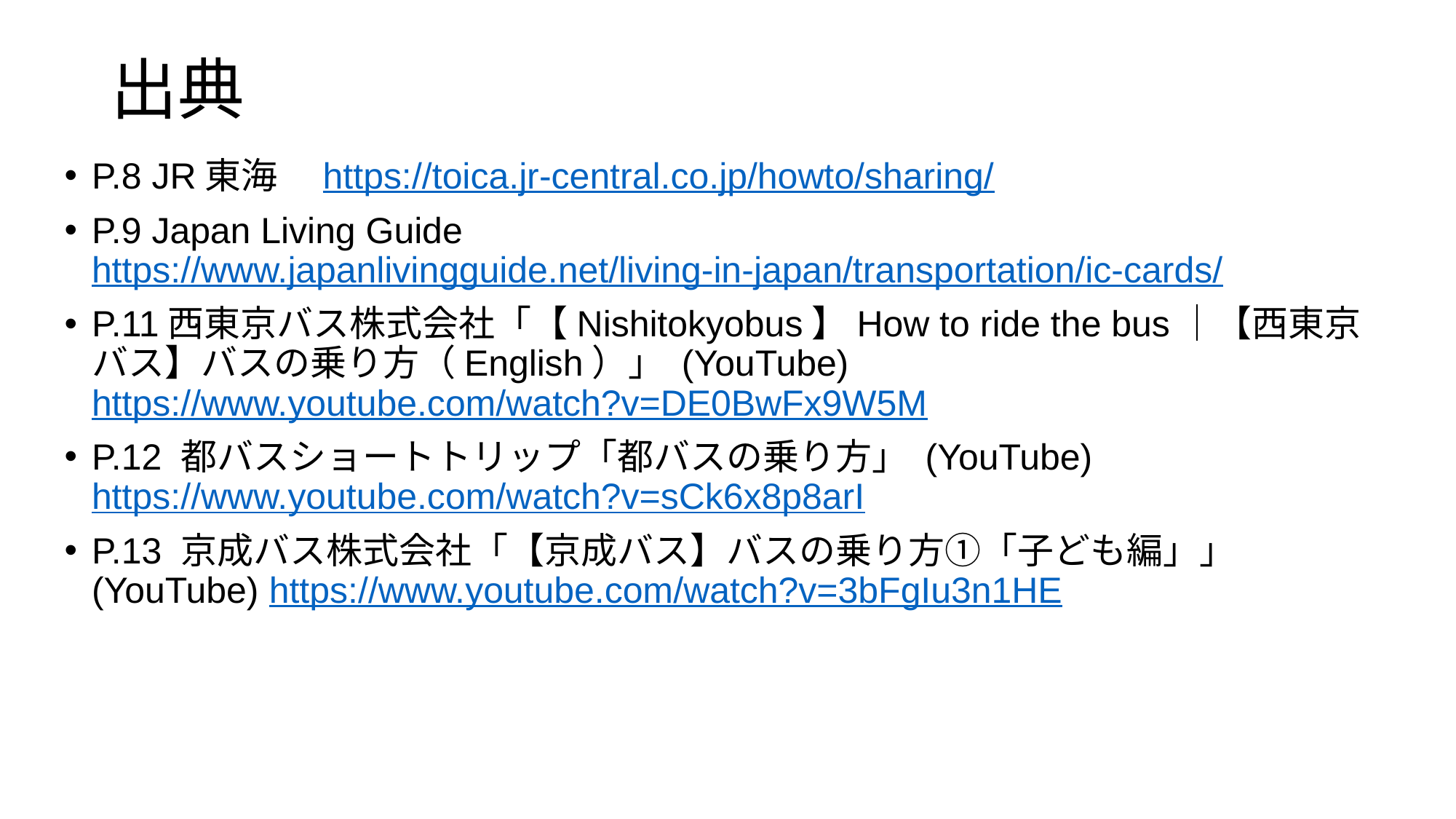

# 出典
P.8 JR東海　https://toica.jr-central.co.jp/howto/sharing/
P.9 Japan Living Guide https://www.japanlivingguide.net/living-in-japan/transportation/ic-cards/
P.11西東京バス株式会社「【Nishitokyobus】How to ride the bus｜【西東京バス】バスの乗り方（English）」 (YouTube) https://www.youtube.com/watch?v=DE0BwFx9W5M
P.12 都バスショートトリップ「都バスの乗り方」 (YouTube) https://www.youtube.com/watch?v=sCk6x8p8arI
P.13 京成バス株式会社「【京成バス】バスの乗り方①「子ども編」」 (YouTube) https://www.youtube.com/watch?v=3bFgIu3n1HE